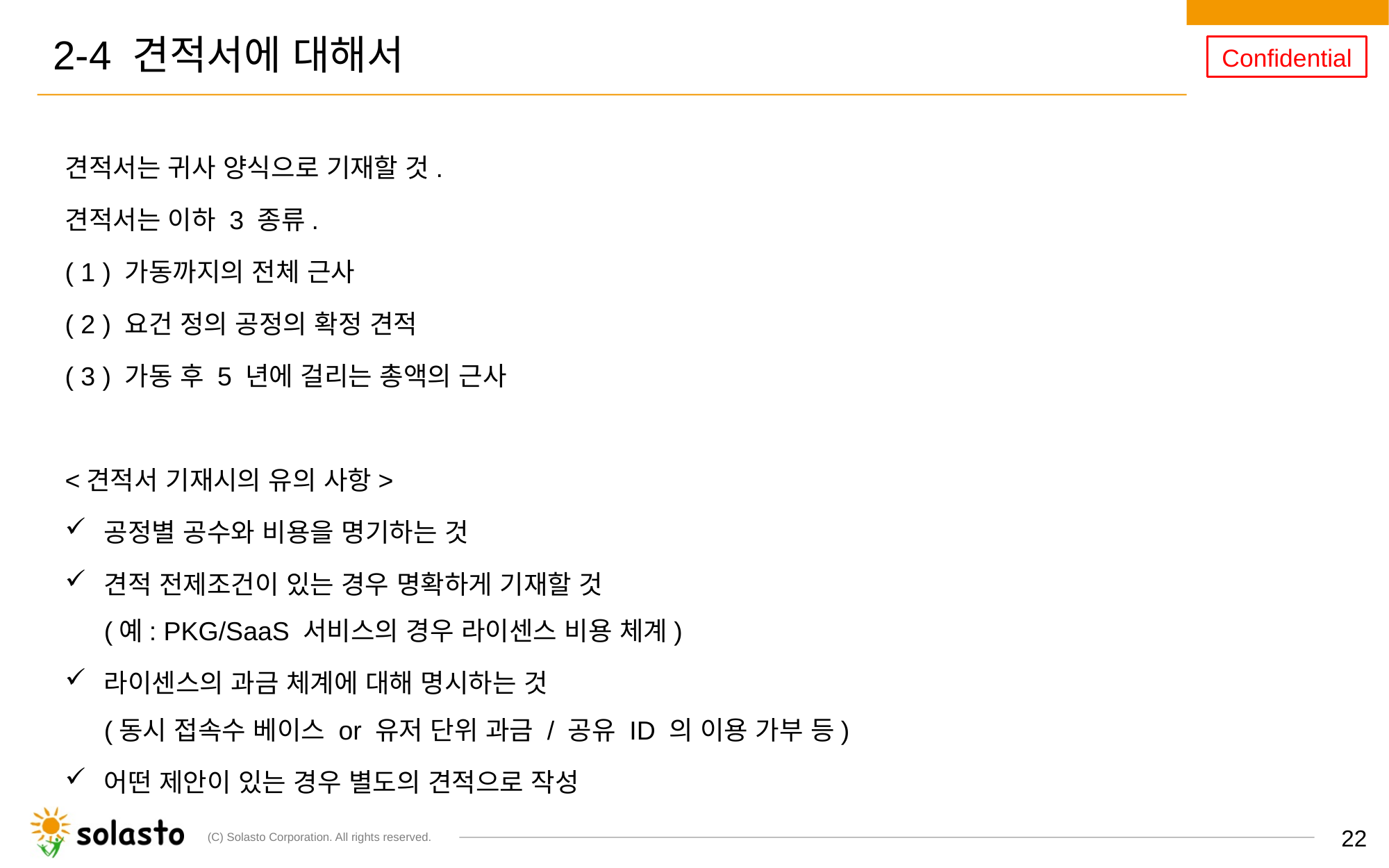

# 2-4 견적서에 대해서
견적서는 귀사 양식으로 기재할 것.
견적서는 이하 3 종류.
( 1 ) 가동까지의 전체 근사
( 2 ) 요건 정의 공정의 확정 견적
( 3 ) 가동 후 5 년에 걸리는 총액의 근사

<견적서 기재시의 유의 사항>
공정별 공수와 비용을 명기하는 것
견적 전제조건이 있는 경우 명확하게 기재할 것
(예: PKG/SaaS 서비스의 경우 라이센스 비용 체계)
라이센스의 과금 체계에 대해 명시하는 것
(동시 접속수 베이스 or 유저 단위 과금 / 공유 ID 의 이용 가부 등)
어떤 제안이 있는 경우 별도의 견적으로 작성